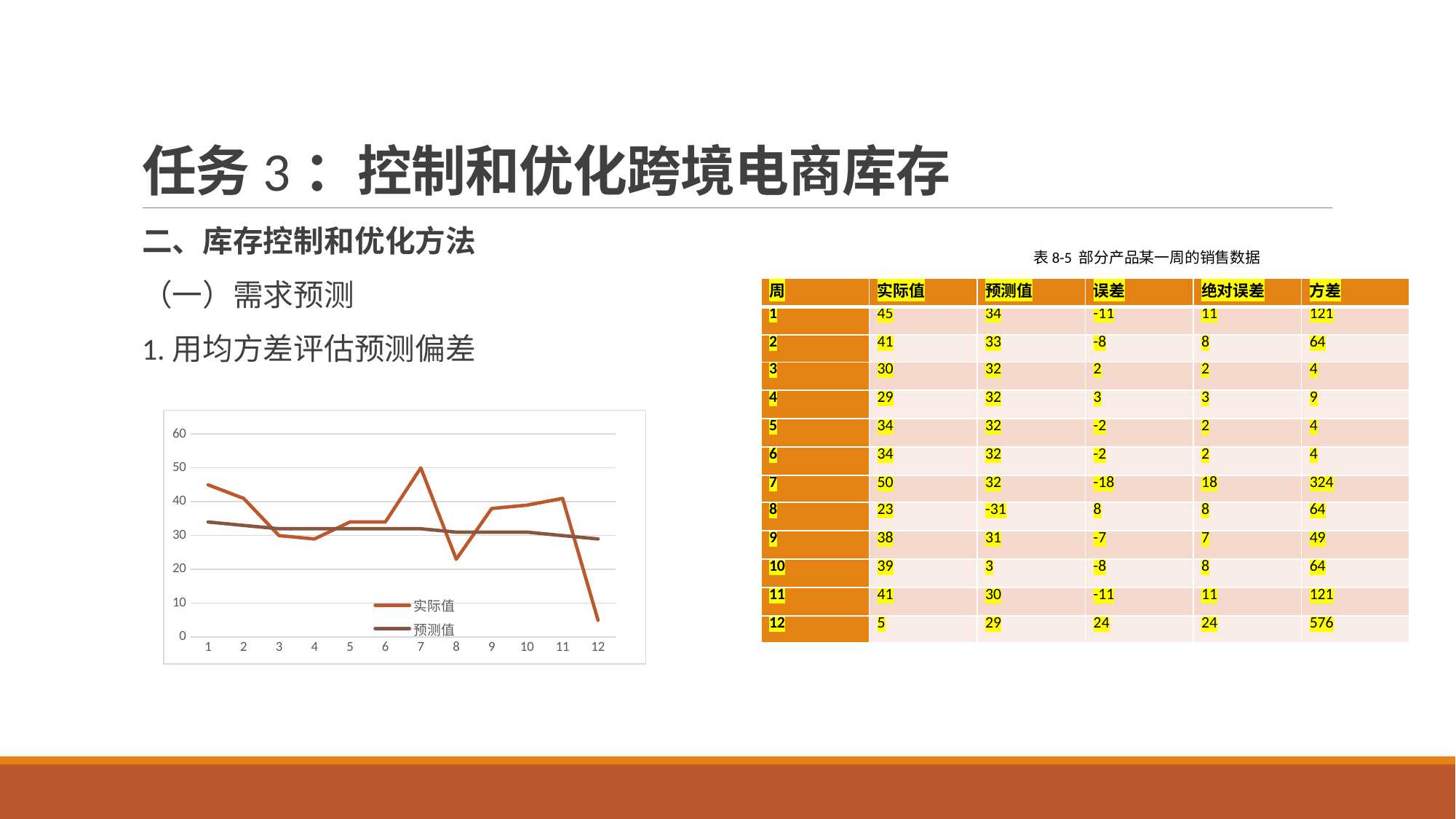

# 任务3：控制和优化跨境电商库存
二、库存控制和优化方法
（一）需求预测
1.用均方差评估预测偏差

         表8-5 部分产品某一周的销售数据

| 周 | 实际值 | 预测值 | 误差 | 绝对误差 | 方差 |
| --- | --- | --- | --- | --- | --- |
| 1 | 45 | 34 | -11 | 11 | 121 |
| 2 | 41 | 33 | -8 | 8 | 64 |
| 3 | 30 | 32 | 2 | 2 | 4 |
| 4 | 29 | 32 | 3 | 3 | 9 |
| 5 | 34 | 32 | -2 | 2 | 4 |
| 6 | 34 | 32 | -2 | 2 | 4 |
| 7 | 50 | 32 | -18 | 18 | 324 |
| 8 | 23 | -31 | 8 | 8 | 64 |
| 9 | 38 | 31 | -7 | 7 | 49 |
| 10 | 39 | 3 | -8 | 8 | 64 |
| 11 | 41 | 30 | -11 | 11 | 121 |
| 12 | 5 | 29 | 24 | 24 | 576 |

### Chart

| Category | 实际值 | 预测值 |
|---|---|---|